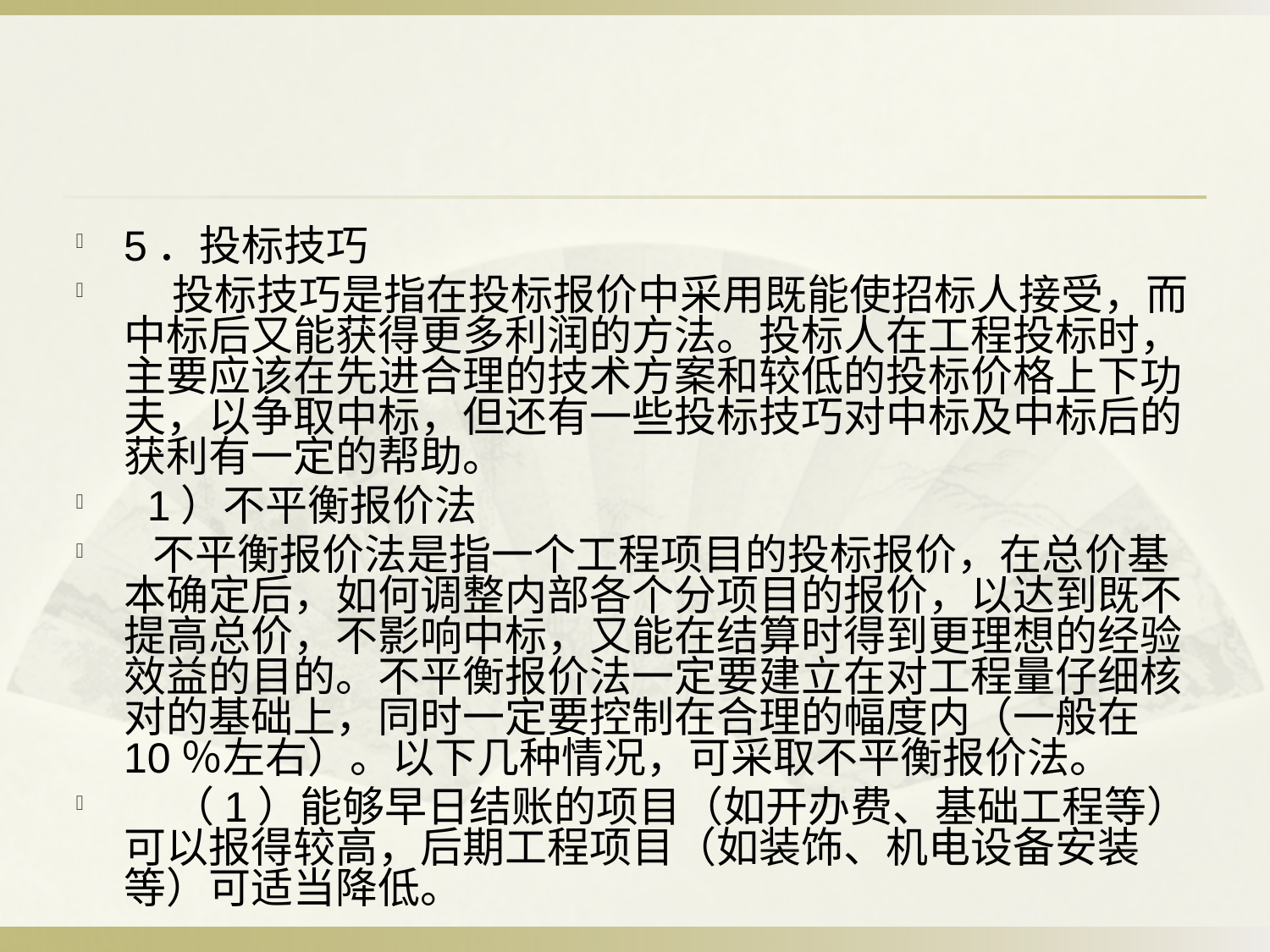

#
5．投标技巧
    投标技巧是指在投标报价中采用既能使招标人接受，而中标后又能获得更多利润的方法。投标人在工程投标时，主要应该在先进合理的技术方案和较低的投标价格上下功夫，以争取中标，但还有一些投标技巧对中标及中标后的获利有一定的帮助。
  1）不平衡报价法
  不平衡报价法是指一个工程项目的投标报价，在总价基本确定后，如何调整内部各个分项目的报价，以达到既不提高总价，不影响中标，又能在结算时得到更理想的经验效益的目的。不平衡报价法一定要建立在对工程量仔细核对的基础上，同时一定要控制在合理的幅度内（一般在10％左右）。以下几种情况，可采取不平衡报价法。
    （1）能够早日结账的项目（如开办费、基础工程等）可以报得较高，后期工程项目（如装饰、机电设备安装等）可适当降低。